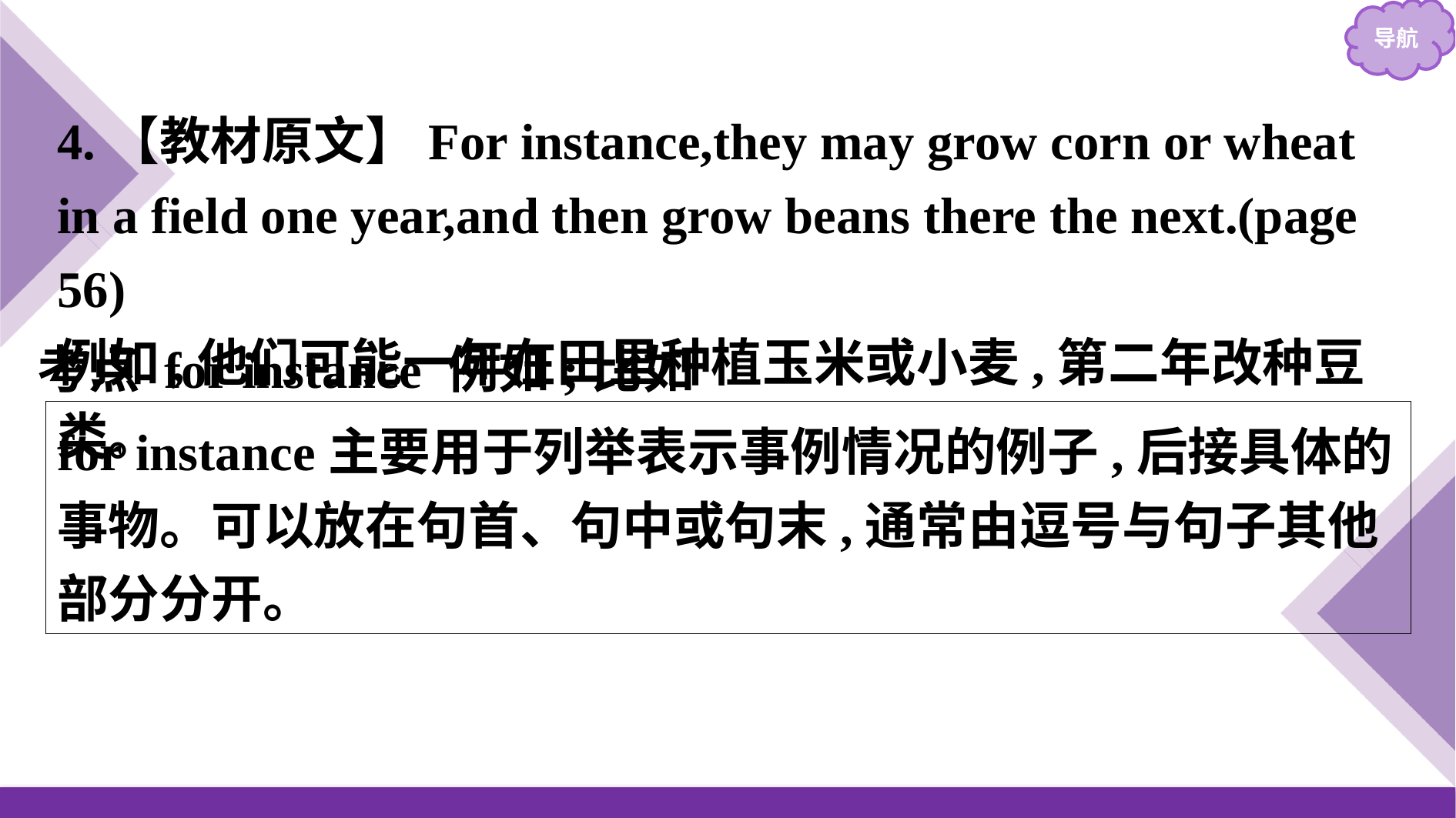

4.【教材原文】For instance,they may grow corn or wheat in a field one year,and then grow beans there the next.(page 56)
例如,他们可能一年在田里种植玉米或小麦,第二年改种豆类。
考点 for instance 例如;比如
for instance主要用于列举表示事例情况的例子,后接具体的事物。可以放在句首、句中或句末,通常由逗号与句子其他部分分开。